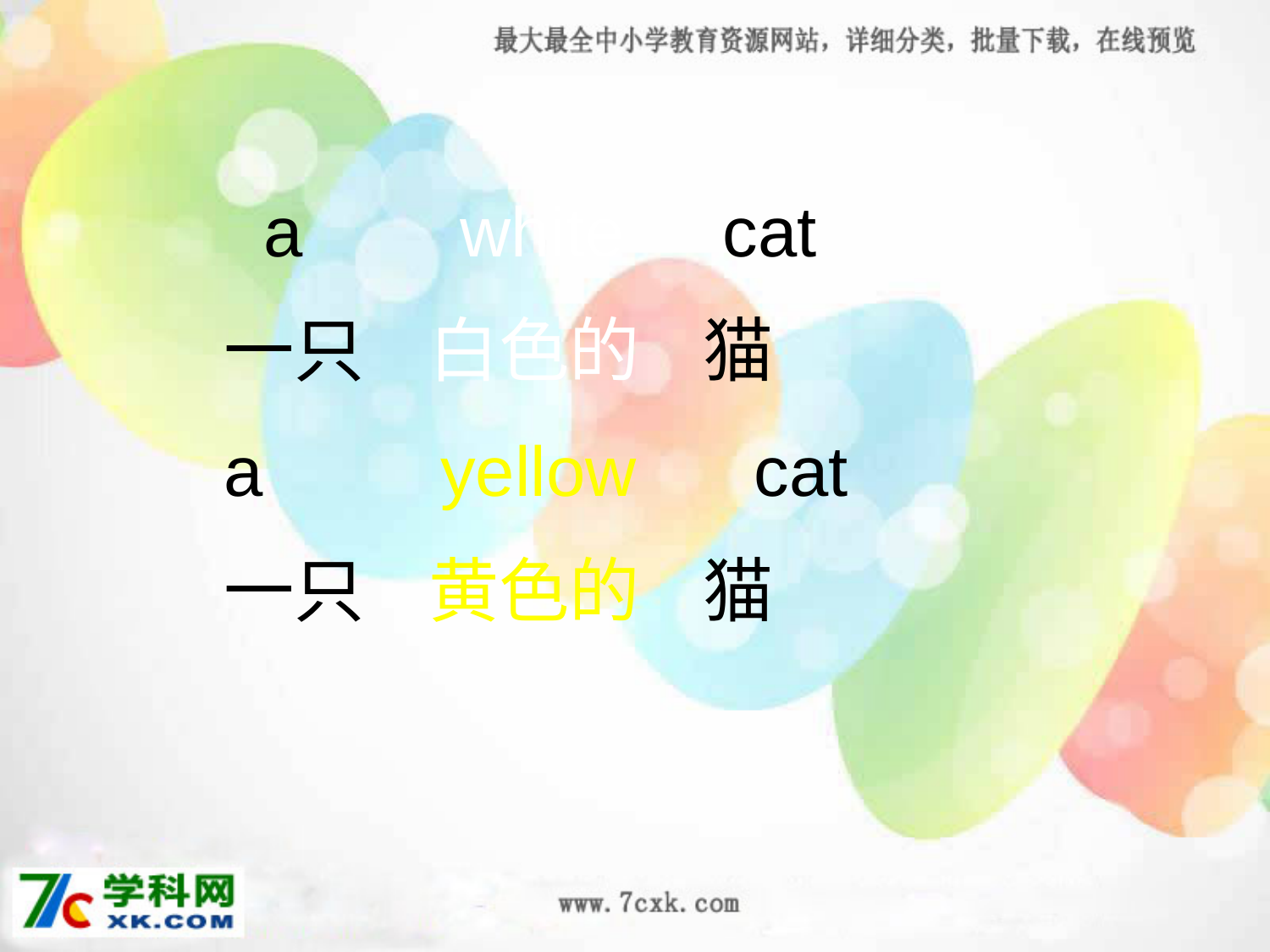

a        white     cat
一只    白色的    猫
a         yellow      cat
一只    黄色的    猫